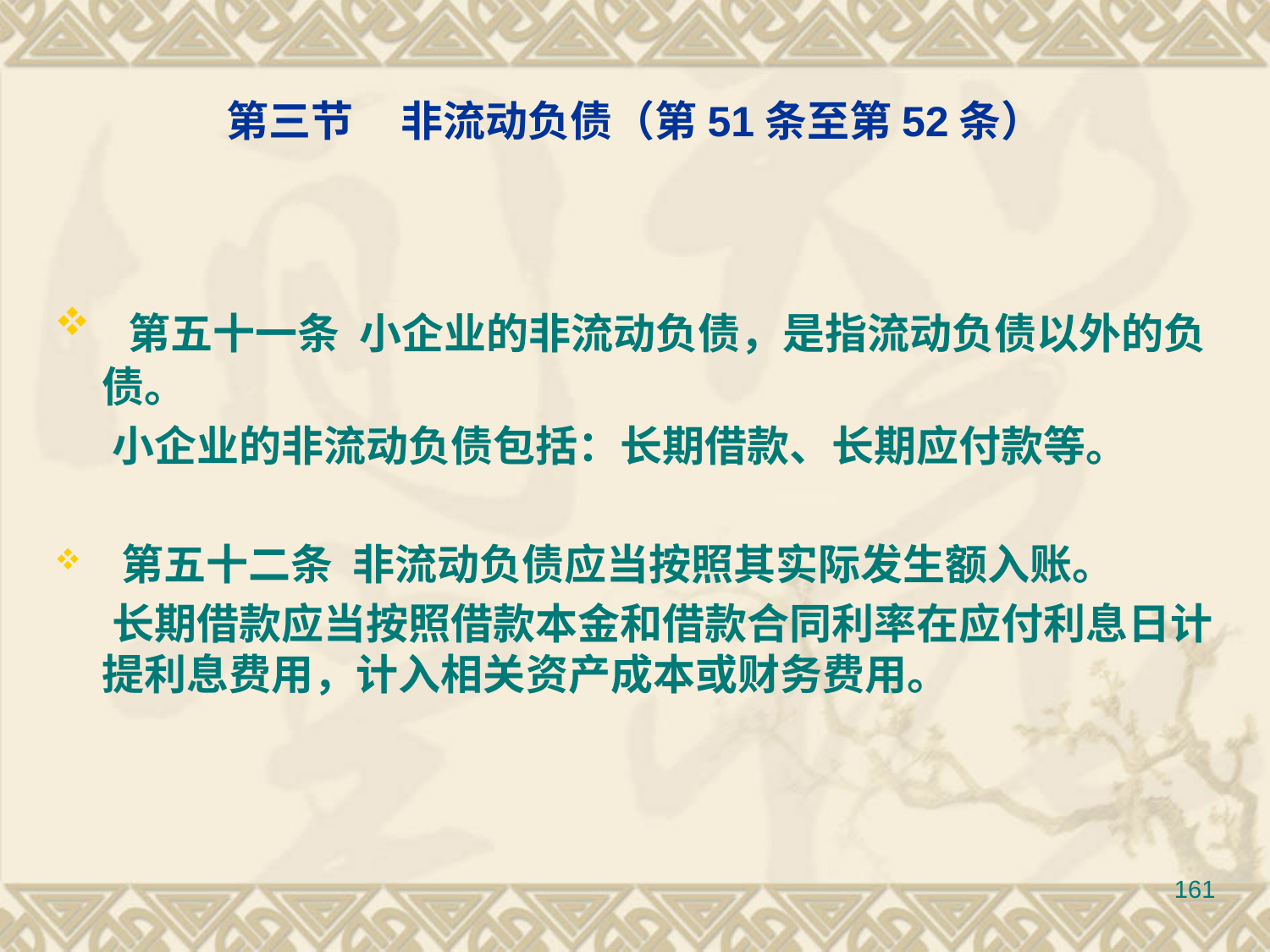

第三节     非流动负债（第51条至第52条）
 第五十一条  小企业的非流动负债，是指流动负债以外的负债。
     小企业的非流动负债包括：长期借款、长期应付款等。

 第五十二条  非流动负债应当按照其实际发生额入账。
     长期借款应当按照借款本金和借款合同利率在应付利息日计提利息费用，计入相关资产成本或财务费用。
161